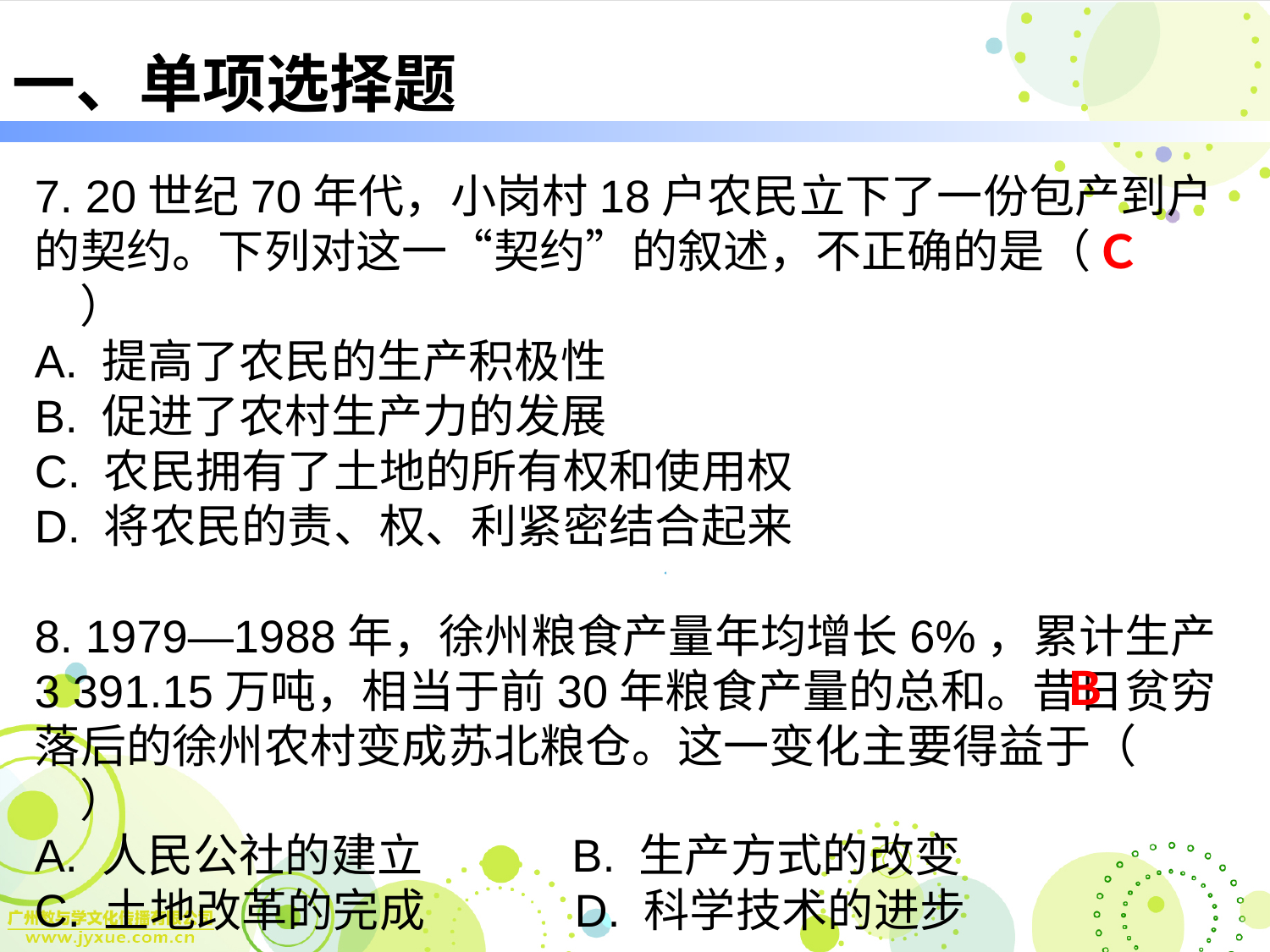

# 一、单项选择题

7. 20世纪70年代，小岗村18户农民立下了一份包产到户的契约。下列对这一“契约”的叙述，不正确的是（　　　）
A. 提高了农民的生产积极性
B. 促进了农村生产力的发展
C. 农民拥有了土地的所有权和使用权
D. 将农民的责、权、利紧密结合起来

8. 1979—1988年，徐州粮食产量年均增长6%，累计生产3 391.15万吨，相当于前30年粮食产量的总和。昔日贫穷落后的徐州农村变成苏北粮仓。这一变化主要得益于（　　）
A. 人民公社的建立　　　B. 生产方式的改变
C. 土地改革的完成　　　D. 科学技术的进步
Ｃ
Ｂ